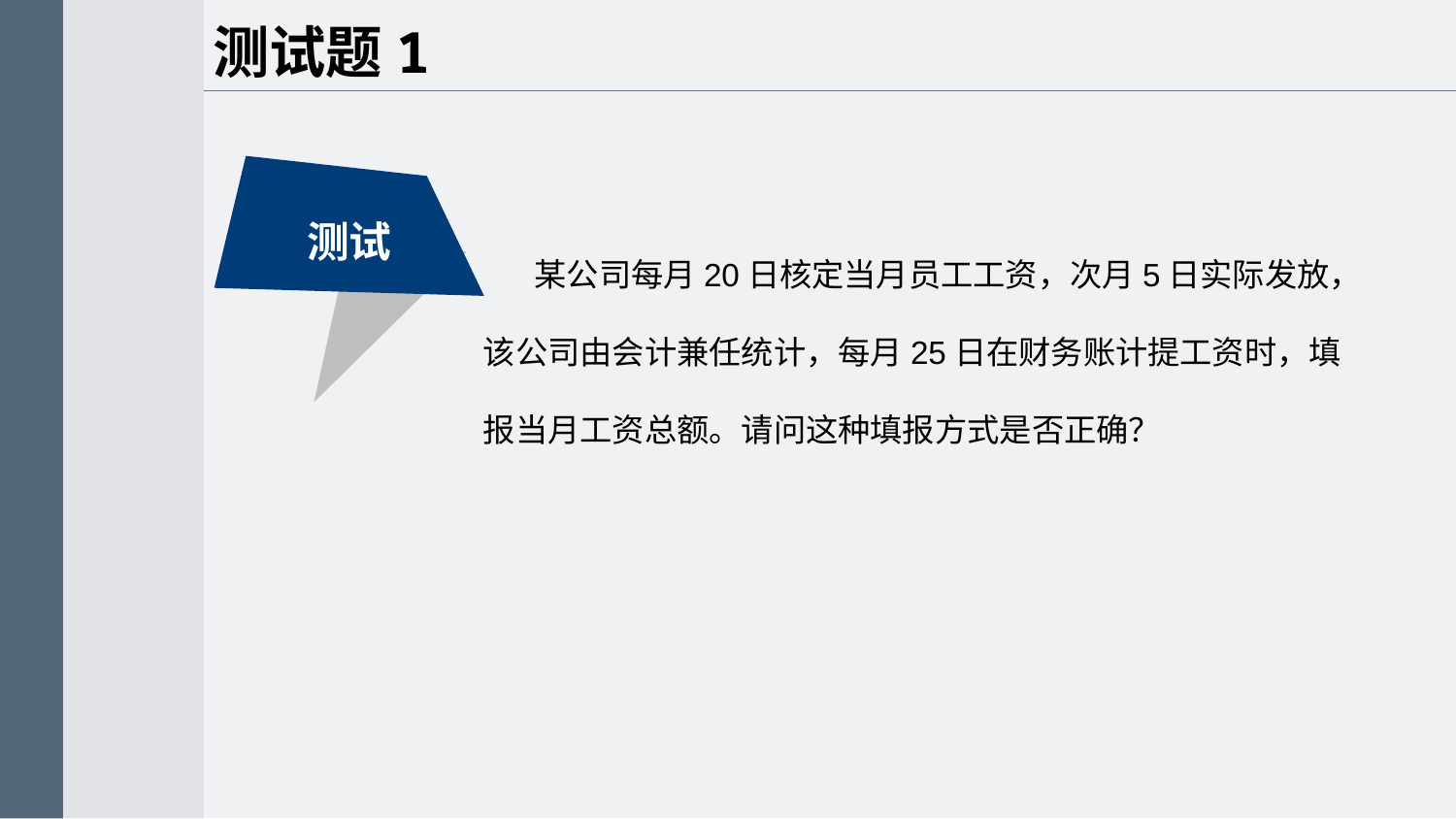

测试题1

      某公司每月20日核定当月员工工资，次月5日实际发放，该公司由会计兼任统计，每月25日在财务账计提工资时，填报当月工资总额。请问这种填报方式是否正确？
测试